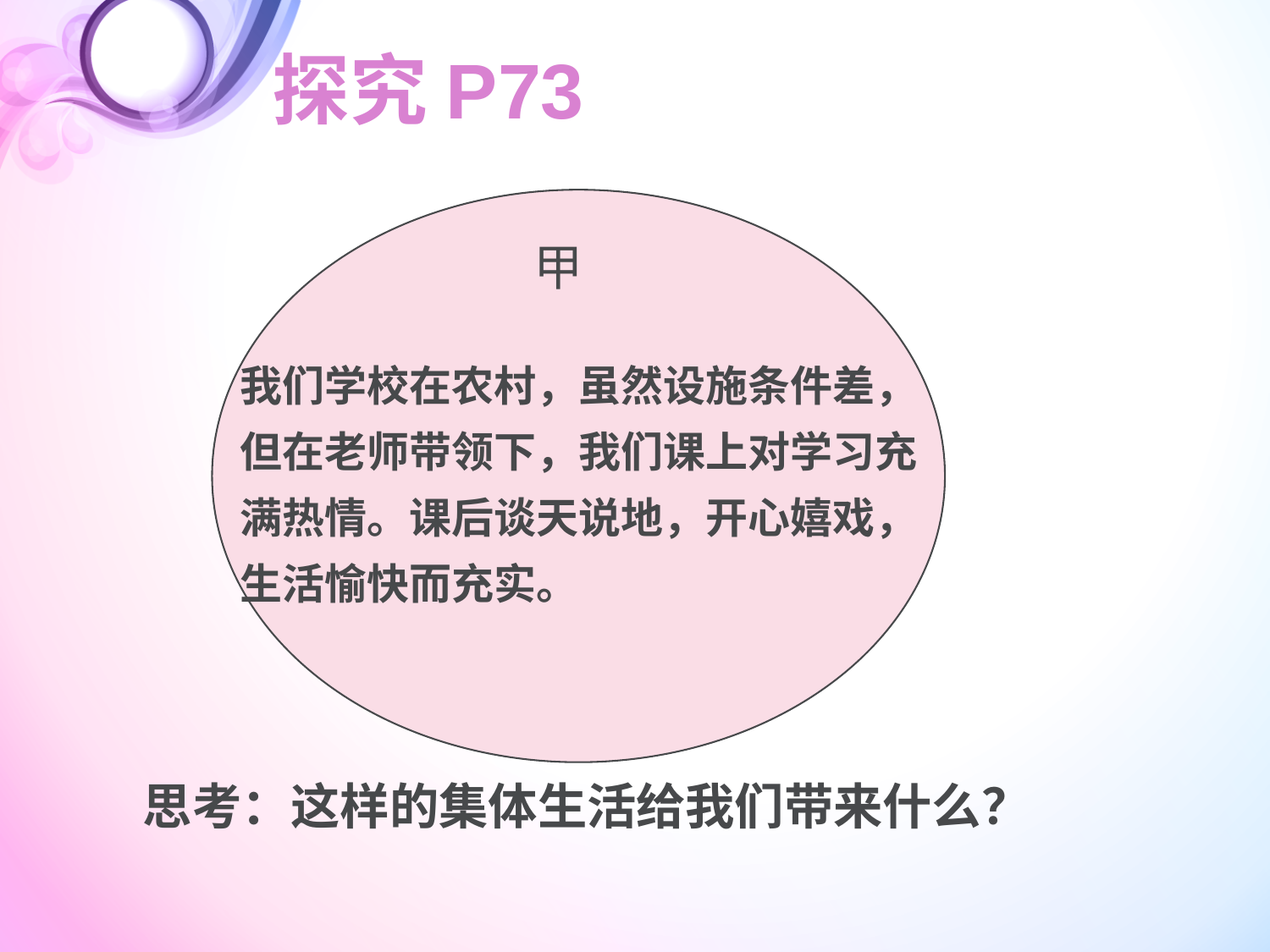

探究P73

甲
我们学校在农村，虽然设施条件差，
但在老师带领下，我们课上对学习充
满热情。课后谈天说地，开心嬉戏，
生活愉快而充实。
思考：这样的集体生活给我们带来什么？